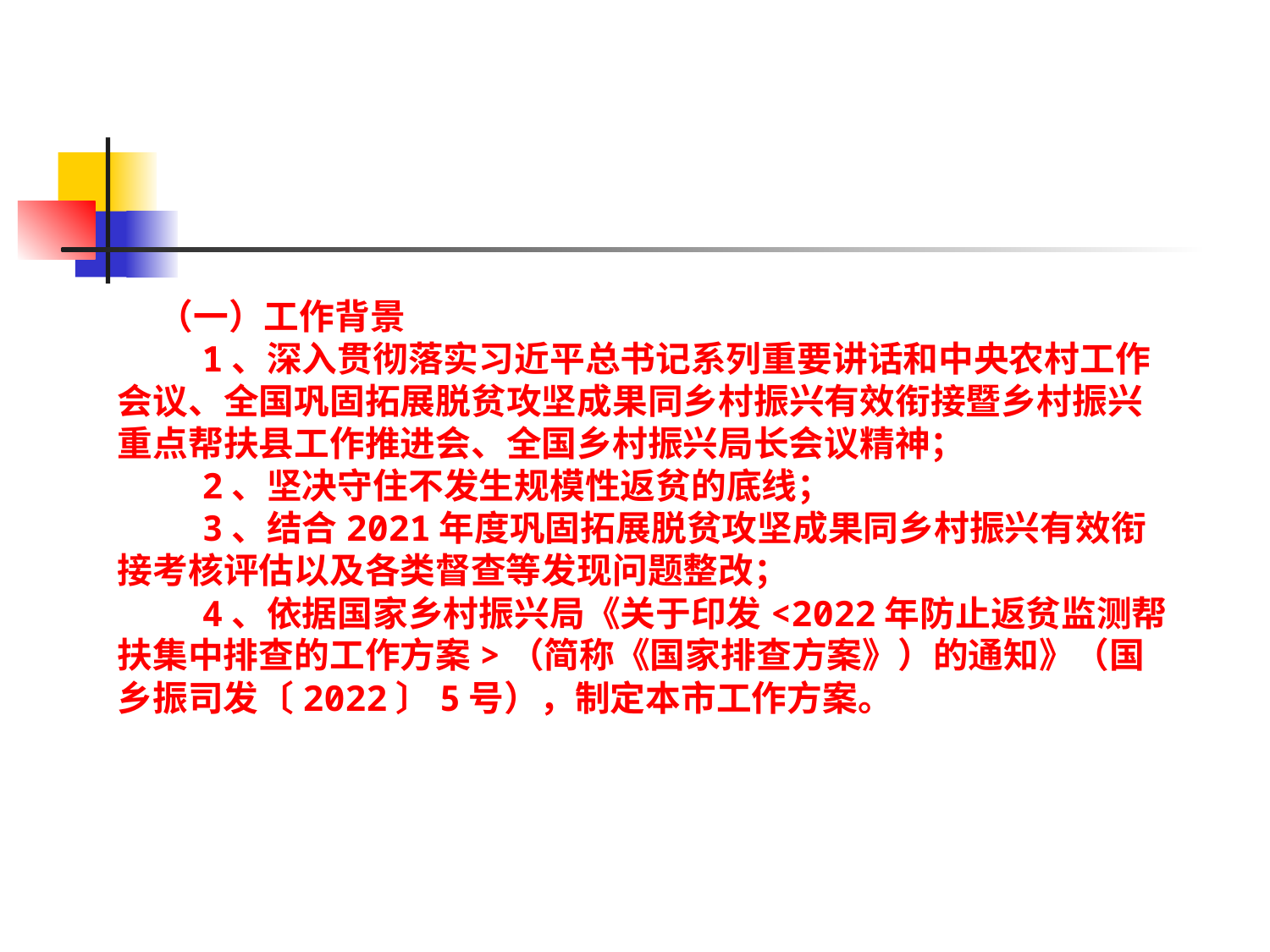

（一）工作背景
    1、深入贯彻落实习近平总书记系列重要讲话和中央农村工作会议、全国巩固拓展脱贫攻坚成果同乡村振兴有效衔接暨乡村振兴重点帮扶县工作推进会、全国乡村振兴局长会议精神；
    2、坚决守住不发生规模性返贫的底线；
    3、结合2021年度巩固拓展脱贫攻坚成果同乡村振兴有效衔接考核评估以及各类督查等发现问题整改；
    4、依据国家乡村振兴局《关于印发<2022年防止返贫监测帮扶集中排查的工作方案>（简称《国家排查方案》）的通知》（国乡振司发〔2022〕5号），制定本市工作方案。